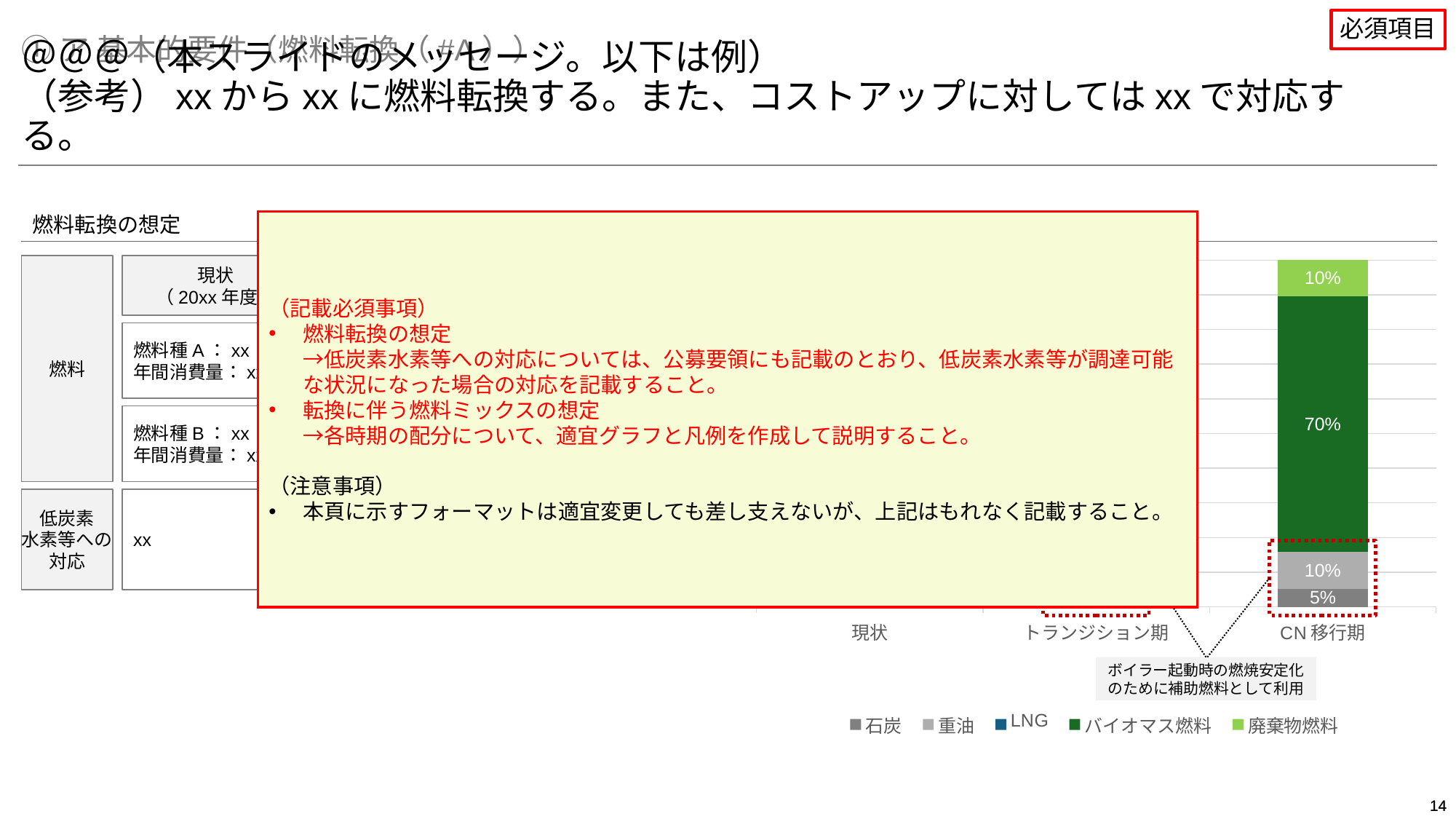

必須項目
①ア 基本的要件（燃料転換（#A））
＠＠＠（本スライドのメッセージ。以下は例）
（参考）xxからxxに燃料転換する。また、コストアップに対してはxxで対応する。
燃料転換の想定
転換に伴う燃料ミックスの想定
（記載必須事項）
燃料転換の想定
→低炭素水素等への対応については、公募要領にも記載のとおり、低炭素水素等が調達可能な状況になった場合の対応を記載すること。
転換に伴う燃料ミックスの想定
→各時期の配分について、適宜グラフと凡例を作成して説明すること。

（注意事項）
本頁に示すフォーマットは適宜変更しても差し支えないが、上記はもれなく記載すること。

### Chart

| Category | 石炭 | 重油 | LNG | バイオマス燃料 | 廃棄物燃料 |
|---|---|---|---|---|---|
| 現状 | 0.8 | 0.1 | None | None | 0.1 |
| トランジション期 | 0.1 | 0.1 | 0.7 | None | 0.1 |
| CN移行期 | 0.05 | 0.1 | None | 0.7 | 0.1 |
燃料
現状
（20xx年度）
トランジション期
（20xx年度）
CN移行期
（20xx年度）
燃料種A：xx
年間消費量：xx
燃料種A：xx
年間消費量：xx
燃料種A：xx
年間消費量：xx
燃料種B：xx
年間消費量：xx
燃料種B：xx
年間消費量：xx
燃料種B：xx
年間消費量：xx
xx
低炭素
水素等への
対応

ボイラー起動時の燃焼安定化のために補助燃料として利用